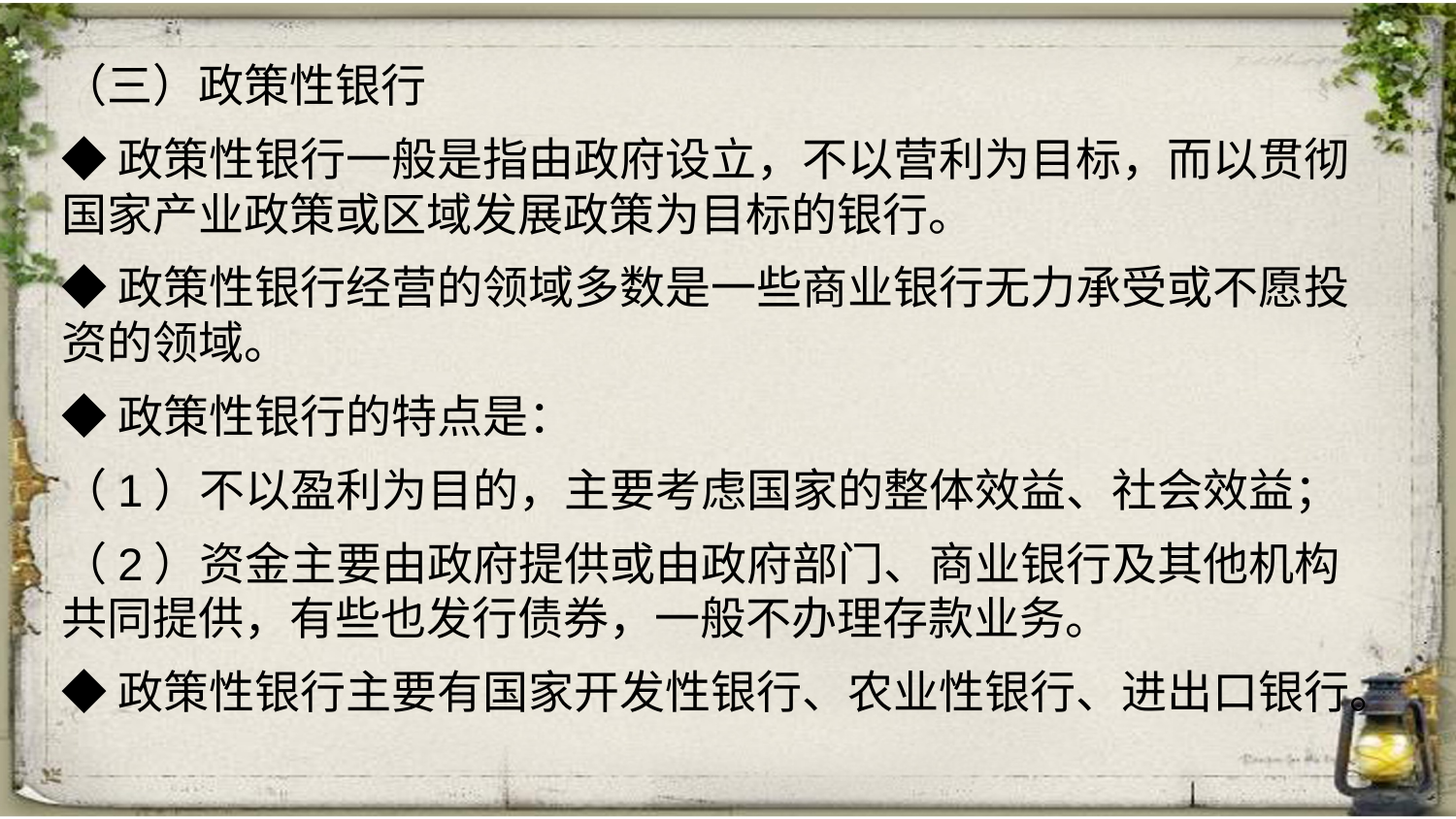

（三）政策性银行
◆政策性银行一般是指由政府设立，不以营利为目标，而以贯彻国家产业政策或区域发展政策为目标的银行。
◆政策性银行经营的领域多数是一些商业银行无力承受或不愿投资的领域。
◆政策性银行的特点是：
（1）不以盈利为目的，主要考虑国家的整体效益、社会效益；
（2）资金主要由政府提供或由政府部门、商业银行及其他机构共同提供，有些也发行债券，一般不办理存款业务。
◆政策性银行主要有国家开发性银行、农业性银行、进出口银行。